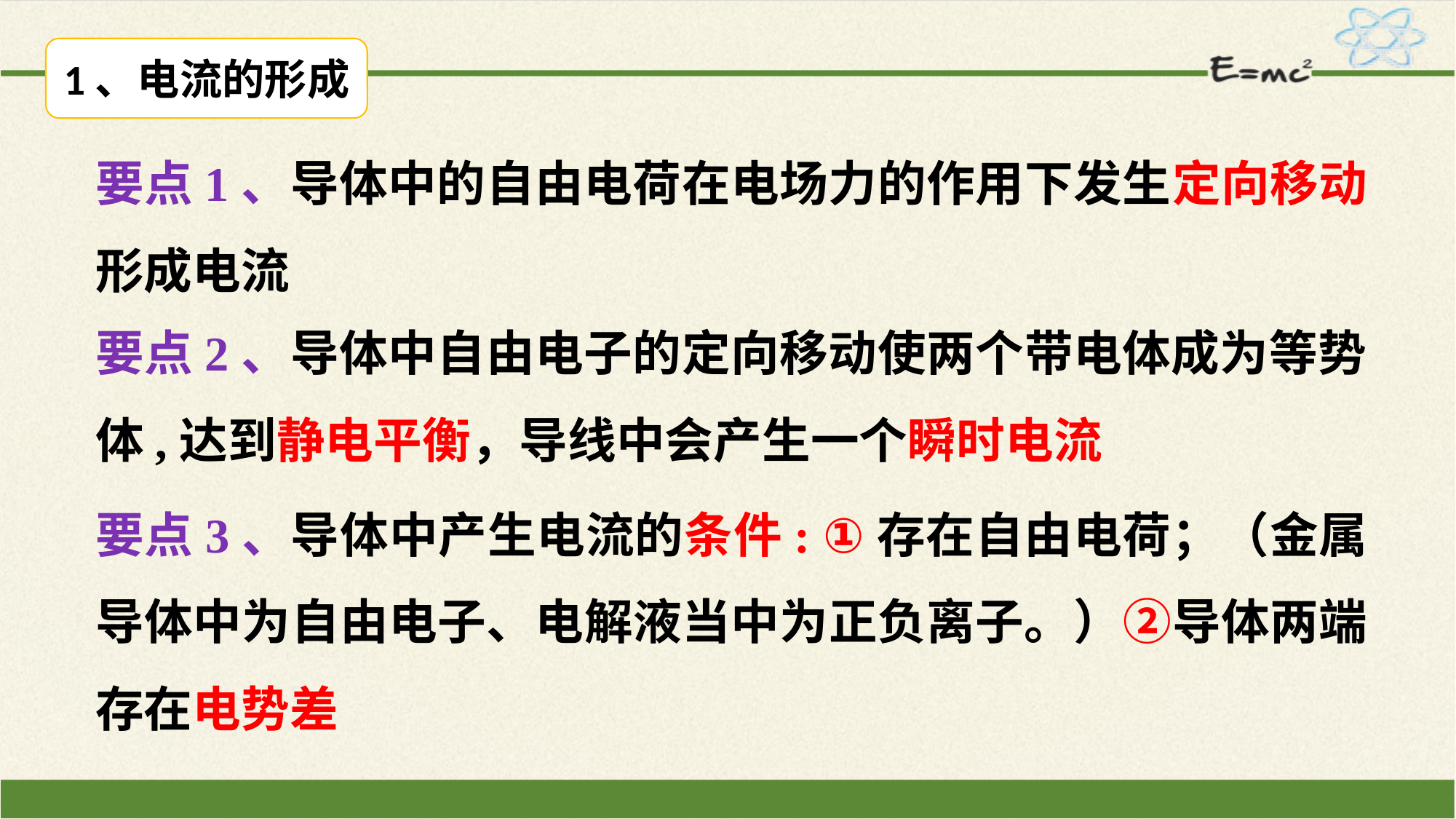

1、电流的形成
要点1、导体中的自由电荷在电场力的作用下发生定向移动形成电流
要点2、导体中自由电子的定向移动使两个带电体成为等势体,达到静电平衡，导线中会产生一个瞬时电流
要点3、导体中产生电流的条件: ①存在自由电荷；（金属导体中为自由电子、电解液当中为正负离子。）②导体两端存在电势差